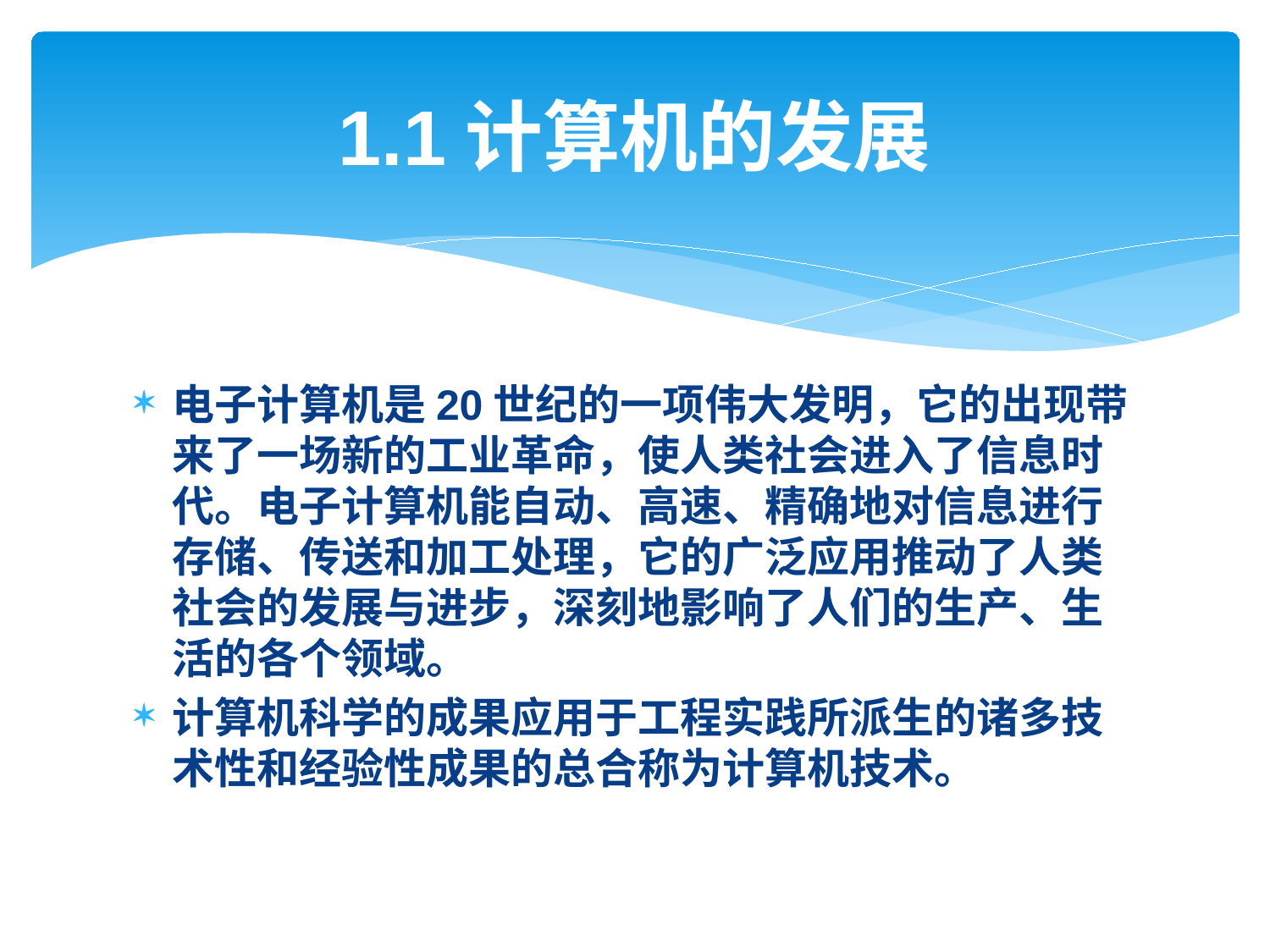

# 1.1计算机的发展
电子计算机是20世纪的一项伟大发明，它的出现带来了一场新的工业革命，使人类社会进入了信息时代。电子计算机能自动、高速、精确地对信息进行存储、传送和加工处理，它的广泛应用推动了人类社会的发展与进步，深刻地影响了人们的生产、生活的各个领域。
计算机科学的成果应用于工程实践所派生的诸多技术性和经验性成果的总合称为计算机技术。